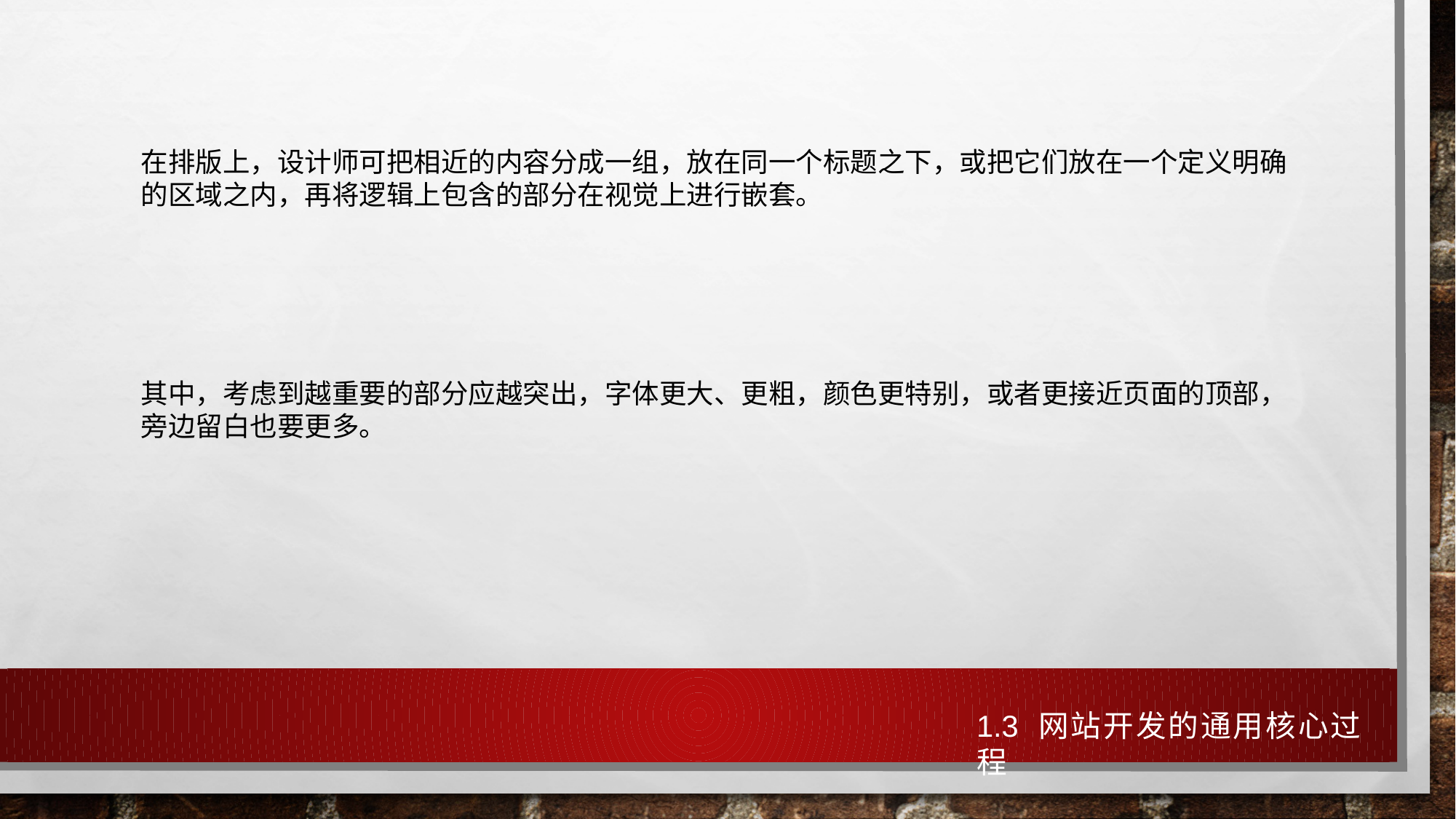

在排版上，设计师可把相近的内容分成一组，放在同一个标题之下，或把它们放在一个定义明确的区域之内，再将逻辑上包含的部分在视觉上进行嵌套。
其中，考虑到越重要的部分应越突出，字体更大、更粗，颜色更特别，或者更接近页面的顶部，旁边留白也要更多。
1.3 网站开发的通用核心过程